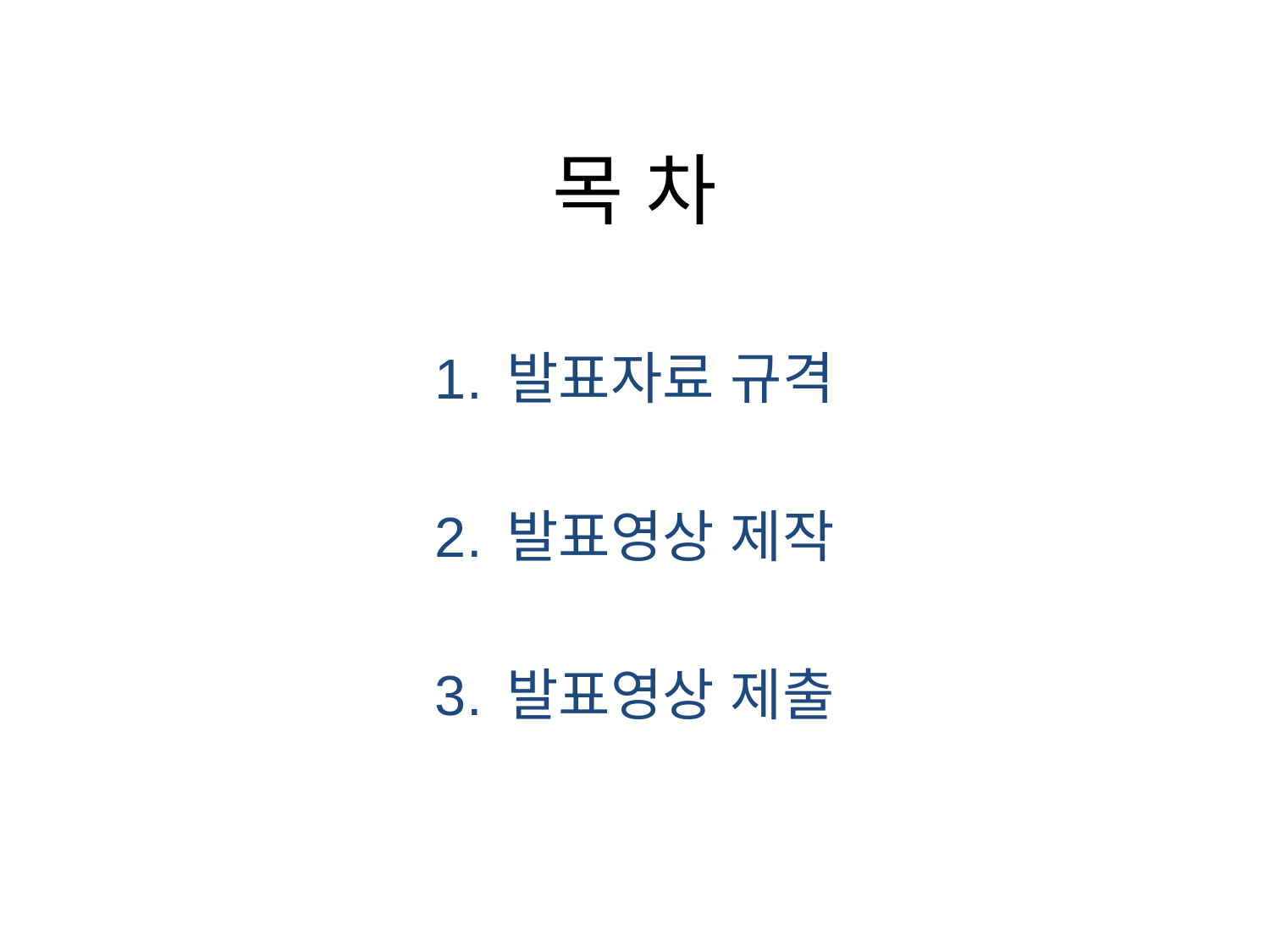

# 목 차
발표자료 규격

발표영상 제작

발표영상 제출